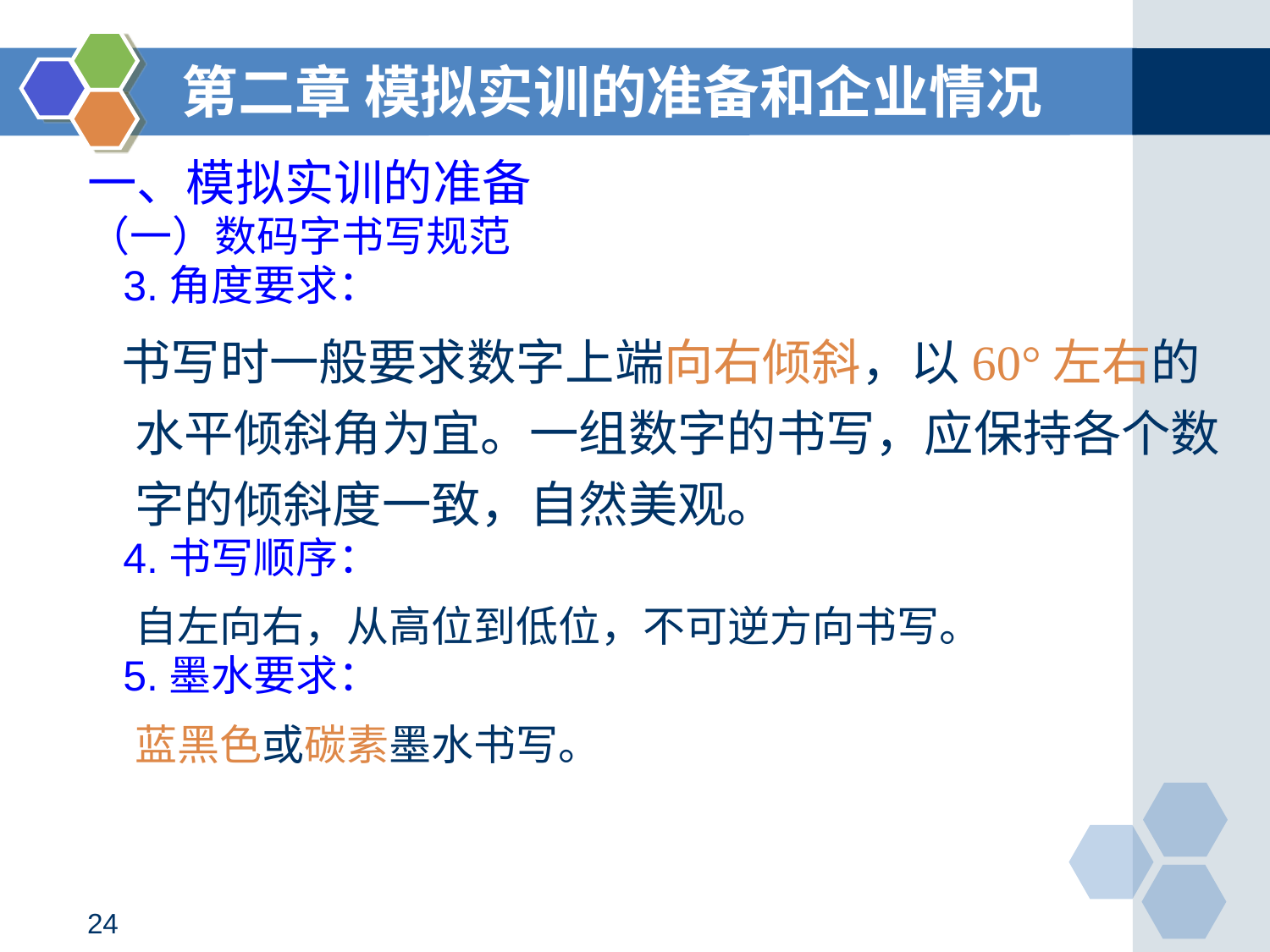

第二章 模拟实训的准备和企业情况
# 一、模拟实训的准备
（一）数码字书写规范
   3.角度要求：
  书写时一般要求数字上端向右倾斜，以60°左右的水平倾斜角为宜。一组数字的书写，应保持各个数字的倾斜度一致，自然美观。
   4.书写顺序：
	自左向右，从高位到低位，不可逆方向书写。
   5.墨水要求：
	蓝黑色或碳素墨水书写。